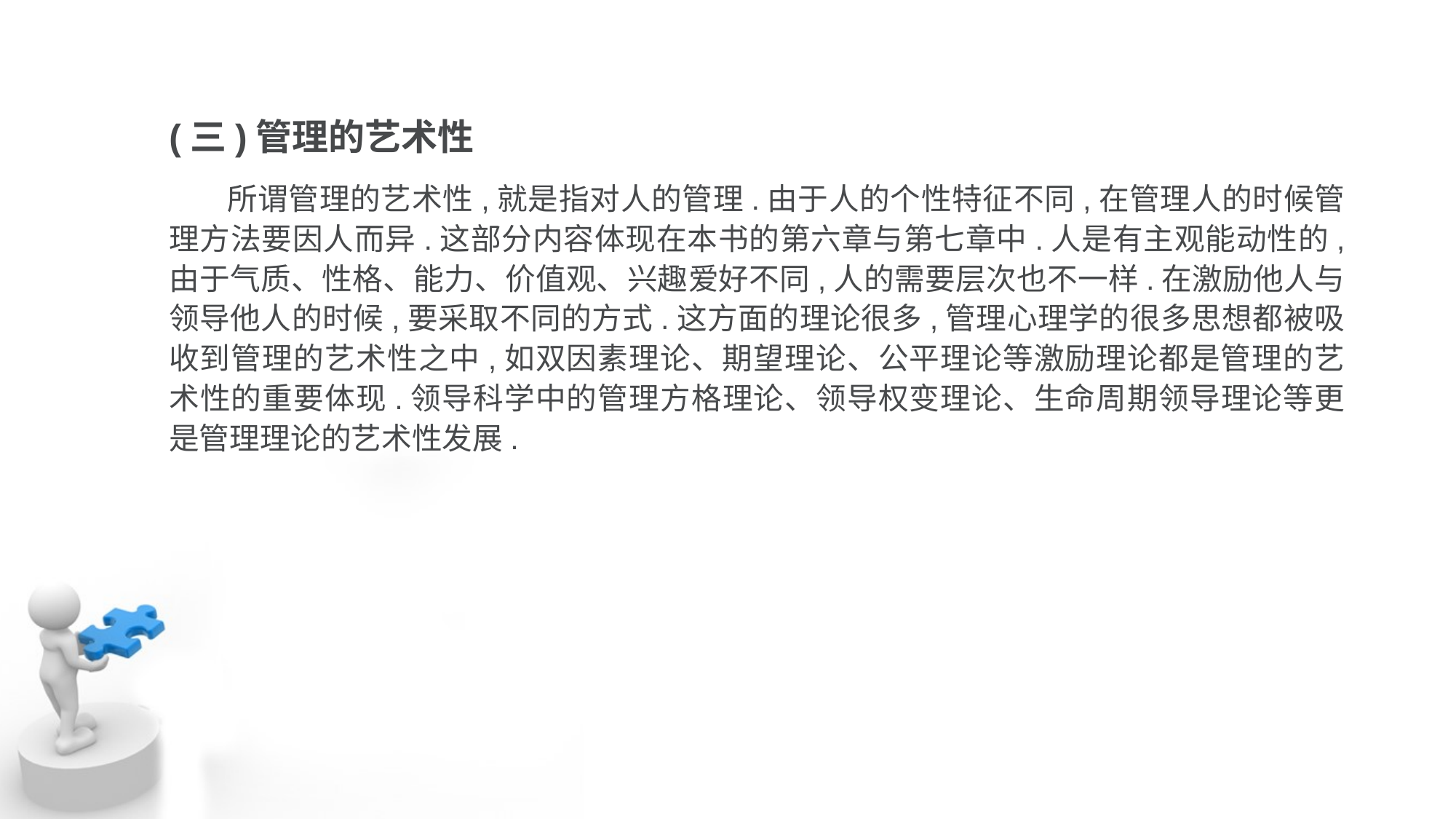

(三)管理的艺术性
       所谓管理的艺术性,就是指对人的管理.由于人的个性特征不同,在管理人的时候管理方法要因人而异.这部分内容体现在本书的第六章与第七章中.人是有主观能动性的, 由于气质、性格、能力、价值观、兴趣爱好不同,人的需要层次也不一样.在激励他人与 领导他人的时候,要采取不同的方式.这方面的理论很多,管理心理学的很多思想都被吸收到管理的艺术性之中,如双因素理论、期望理论、公平理论等激励理论都是管理的艺术性的重要体现.领导科学中的管理方格理论、领导权变理论、生命周期领导理论等更是管理理论的艺术性发展.